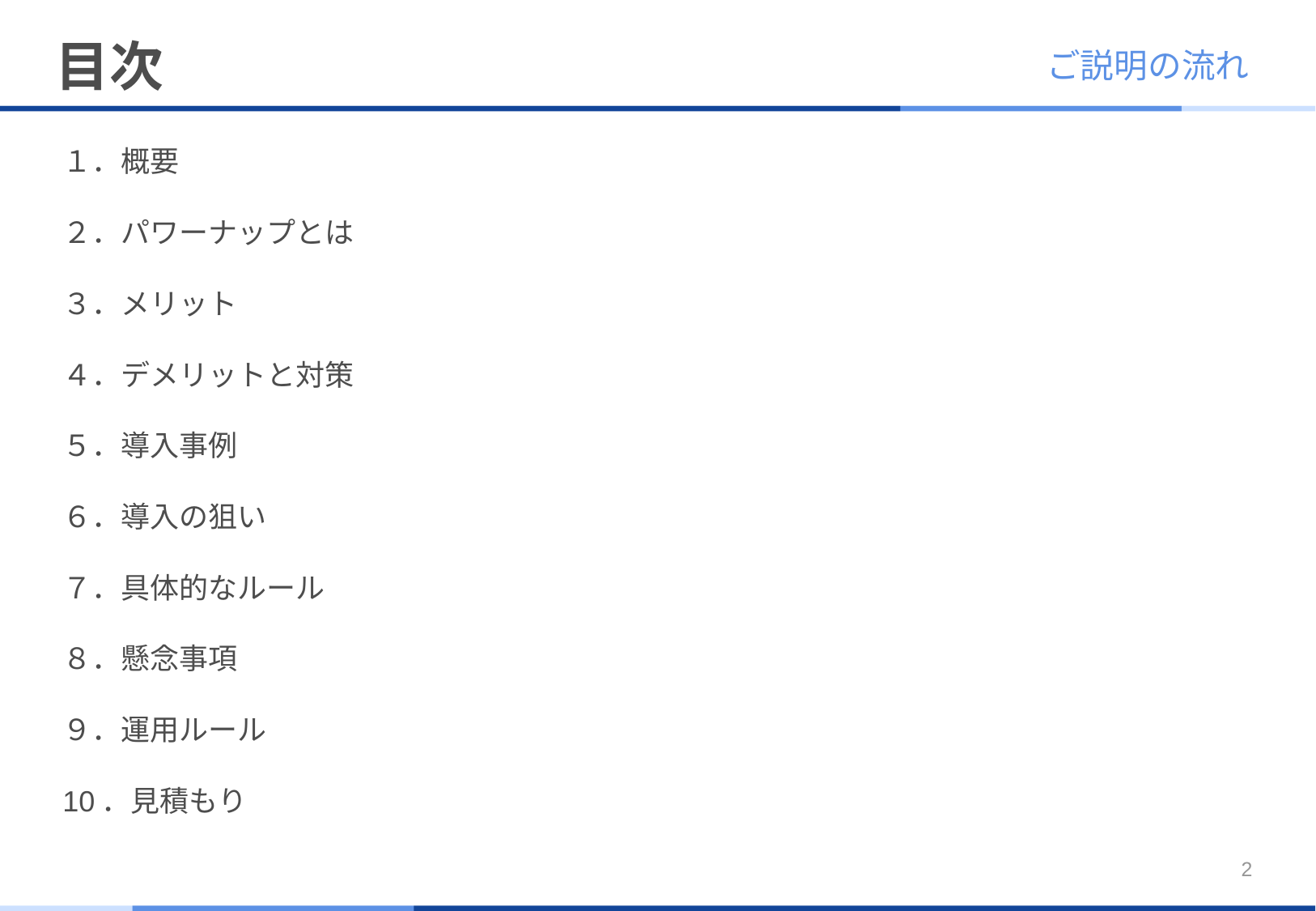

# 目次
ご説明の流れ
１．概要
２．パワーナップとは
３．メリット
４．デメリットと対策
５．導入事例
６．導入の狙い
７．具体的なルール
８．懸念事項
９．運用ルール
10．見積もり

2